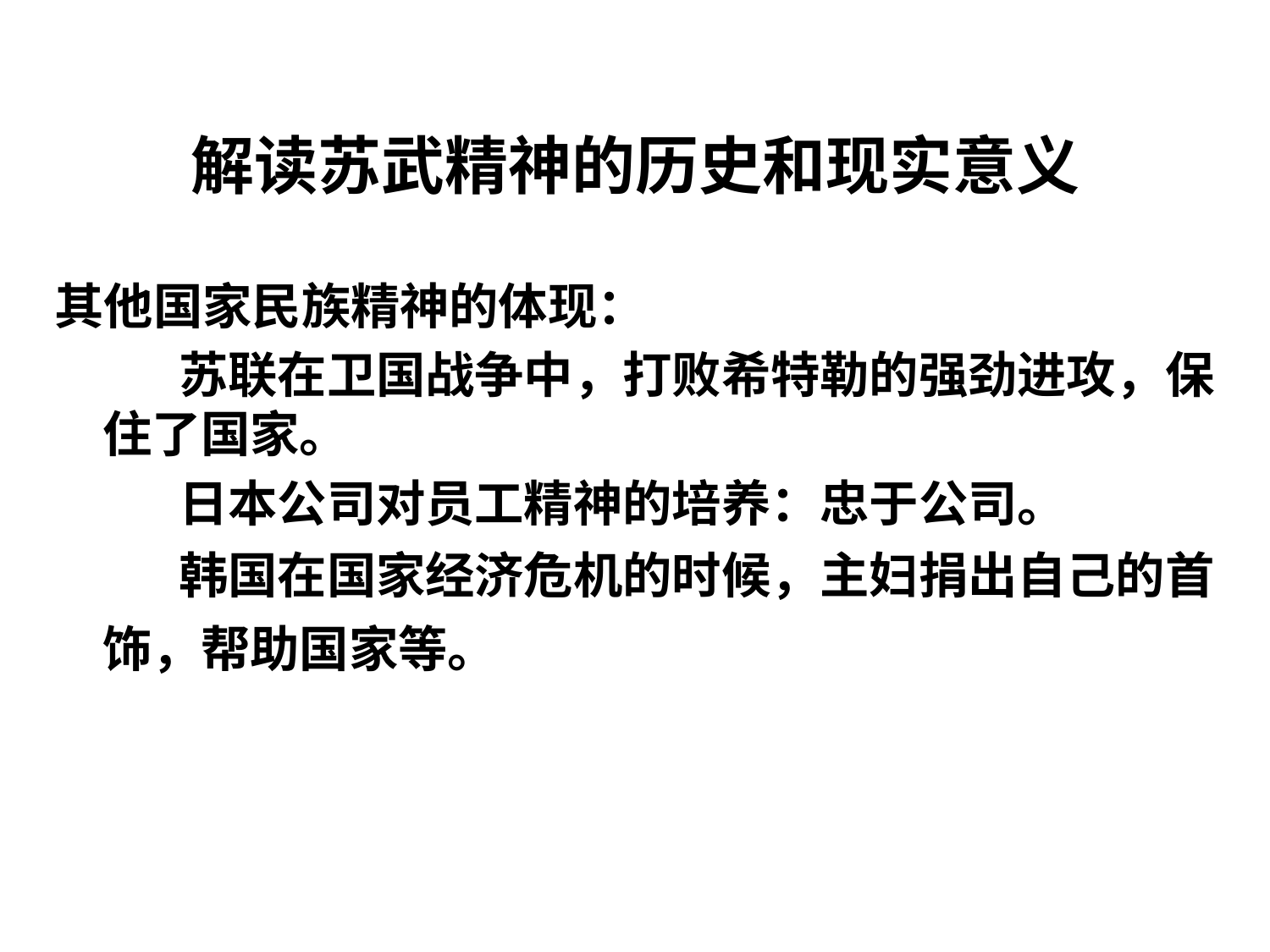

# 解读苏武精神的历史和现实意义
其他国家民族精神的体现：
          苏联在卫国战争中，打败希特勒的强劲进攻，保住了国家。
          日本公司对员工精神的培养：忠于公司。
          韩国在国家经济危机的时候，主妇捐出自己的首饰，帮助国家等。